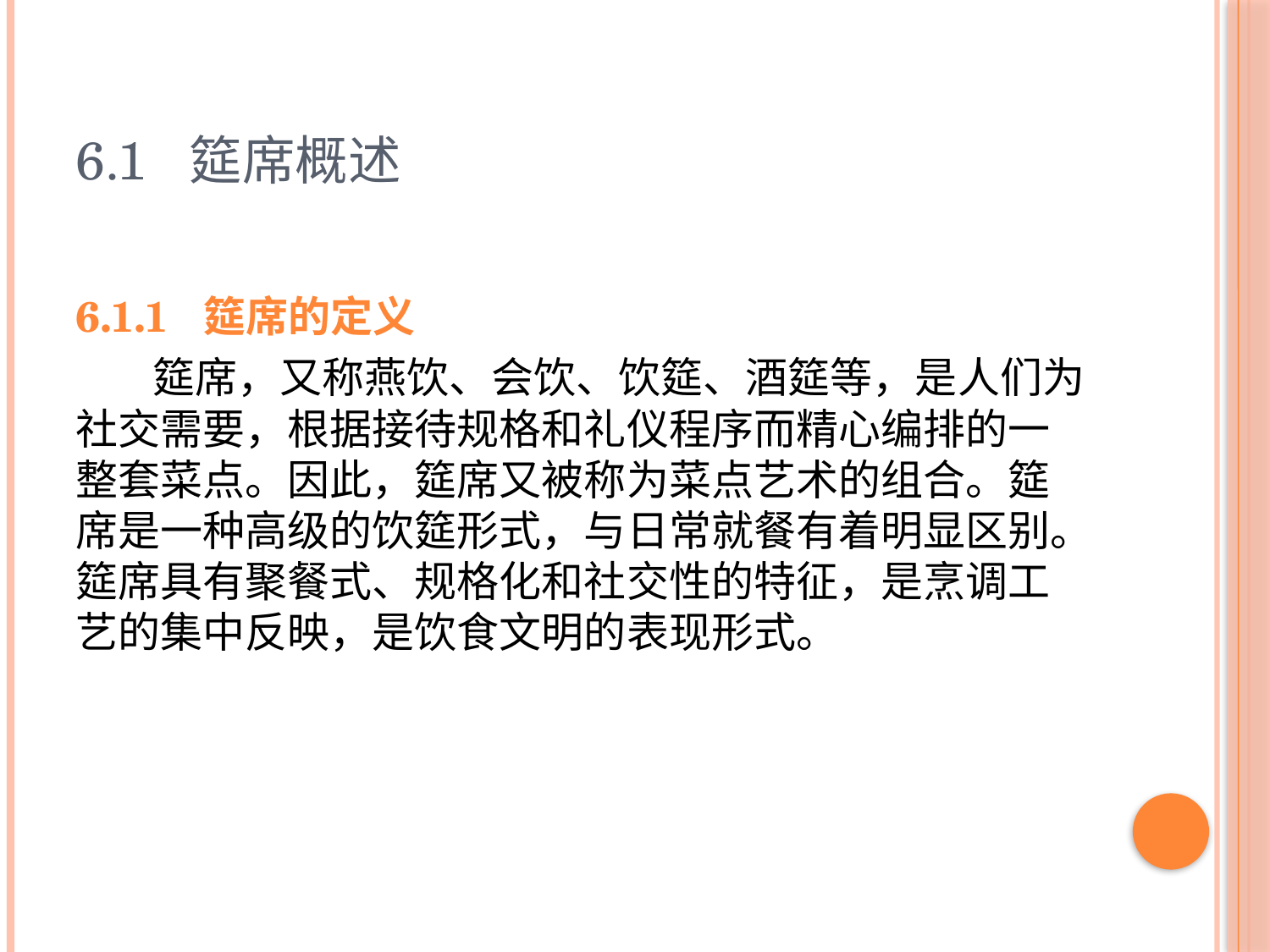

# 6.1  筵席概述

6.1.1  筵席的定义
       筵席，又称燕饮、会饮、饮筵、酒筵等，是人们为社交需要，根据接待规格和礼仪程序而精心编排的一整套菜点。因此，筵席又被称为菜点艺术的组合。筵席是一种高级的饮筵形式，与日常就餐有着明显区别。筵席具有聚餐式、规格化和社交性的特征，是烹调工艺的集中反映，是饮食文明的表现形式。